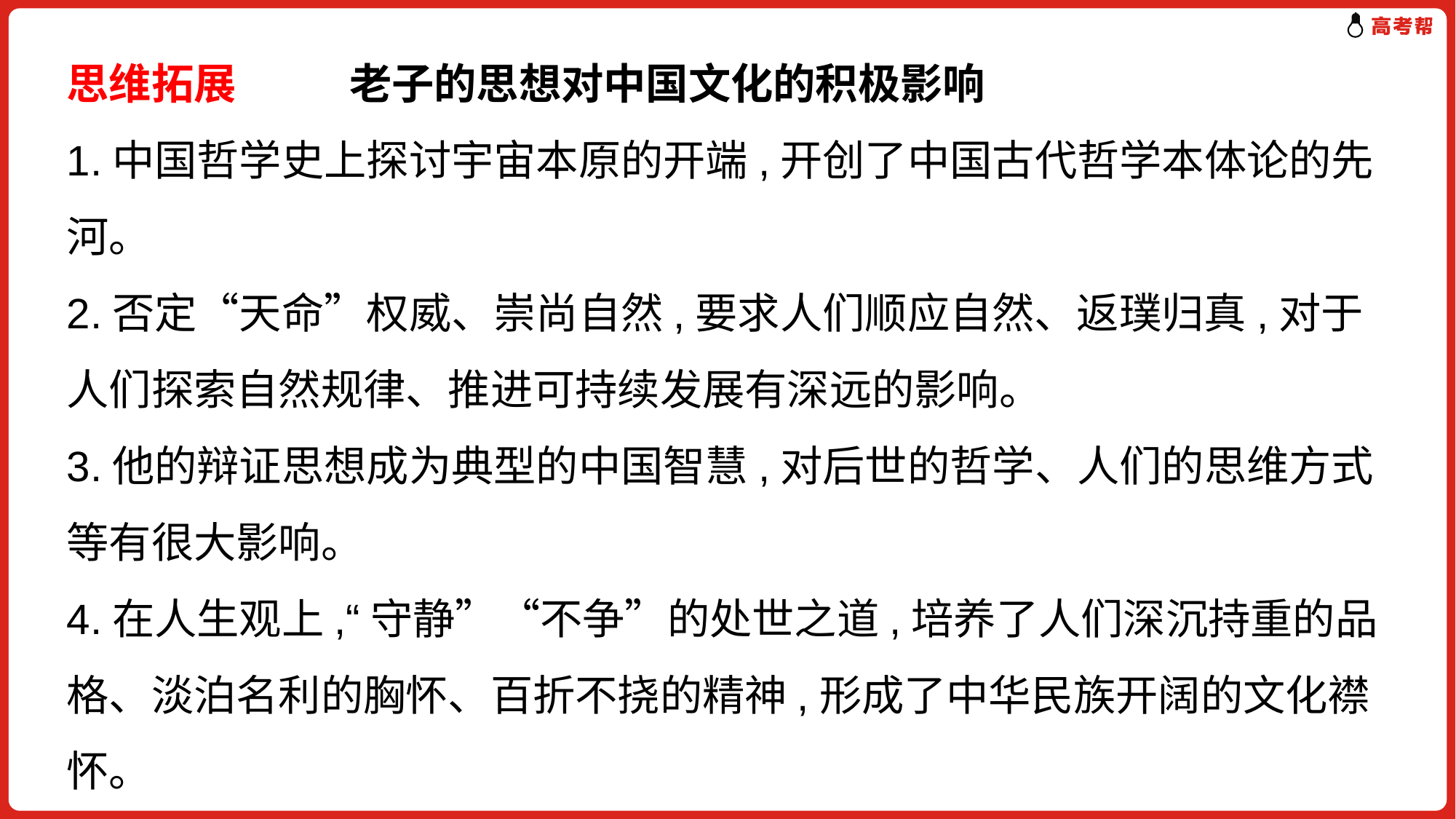

思维拓展　　   老子的思想对中国文化的积极影响
1.中国哲学史上探讨宇宙本原的开端,开创了中国古代哲学本体论的先河。
2.否定“天命”权威、崇尚自然,要求人们顺应自然、返璞归真,对于人们探索自然规律、推进可持续发展有深远的影响。
3.他的辩证思想成为典型的中国智慧,对后世的哲学、人们的思维方式等有很大影响。
4.在人生观上,“守静”“不争”的处世之道,培养了人们深沉持重的品格、淡泊名利的胸怀、百折不挠的精神,形成了中华民族开阔的文化襟怀。